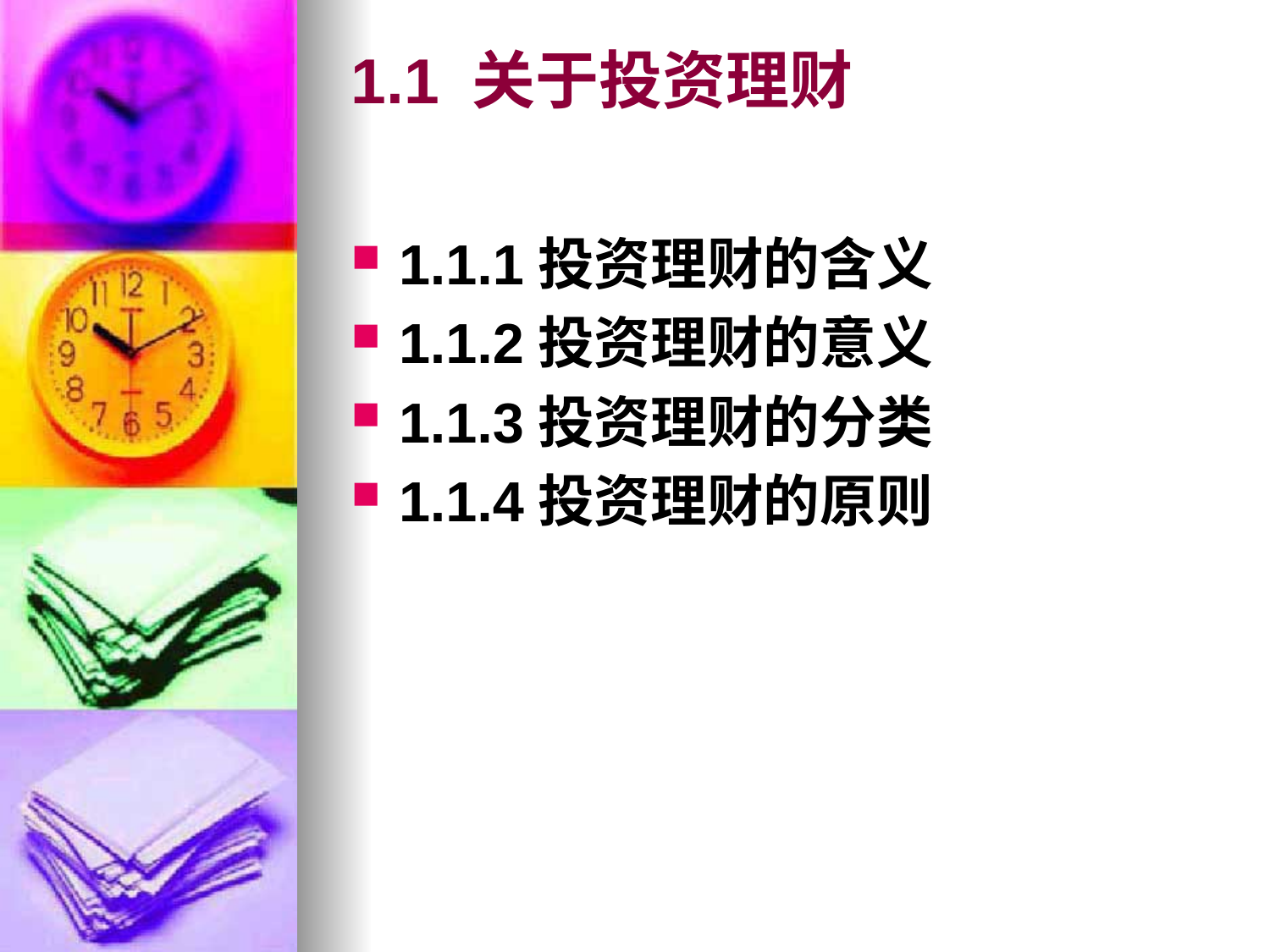

# 1.1 关于投资理财
1.1.1投资理财的含义
1.1.2投资理财的意义
1.1.3投资理财的分类
1.1.4投资理财的原则